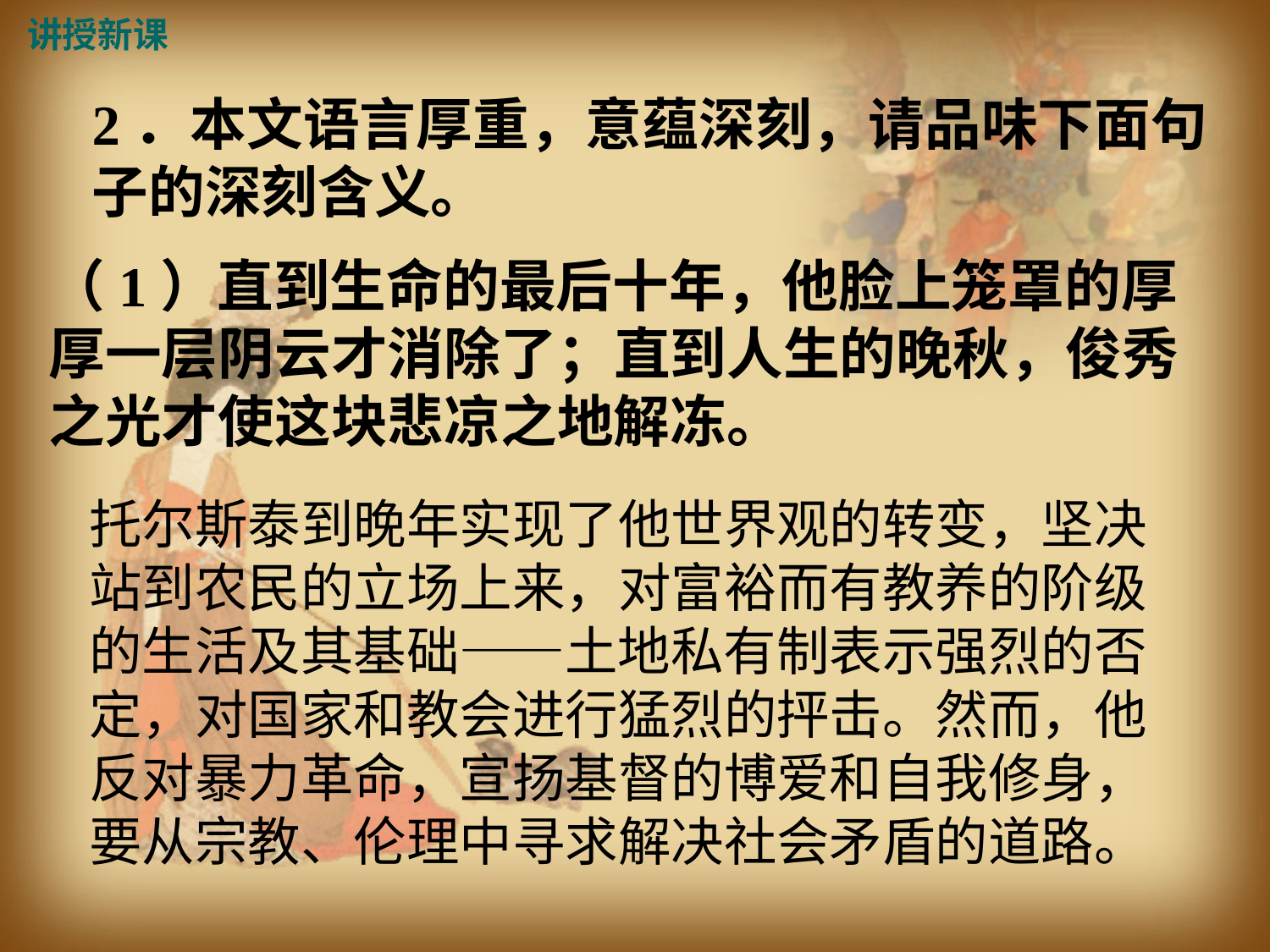

讲授新课
2．本文语言厚重，意蕴深刻，请品味下面句子的深刻含义。
（1）直到生命的最后十年，他脸上笼罩的厚厚一层阴云才消除了；直到人生的晚秋，俊秀之光才使这块悲凉之地解冻。
托尔斯泰到晚年实现了他世界观的转变，坚决站到农民的立场上来，对富裕而有教养的阶级的生活及其基础——土地私有制表示强烈的否定，对国家和教会进行猛烈的抨击。然而，他反对暴力革命，宣扬基督的博爱和自我修身，要从宗教、伦理中寻求解决社会矛盾的道路。